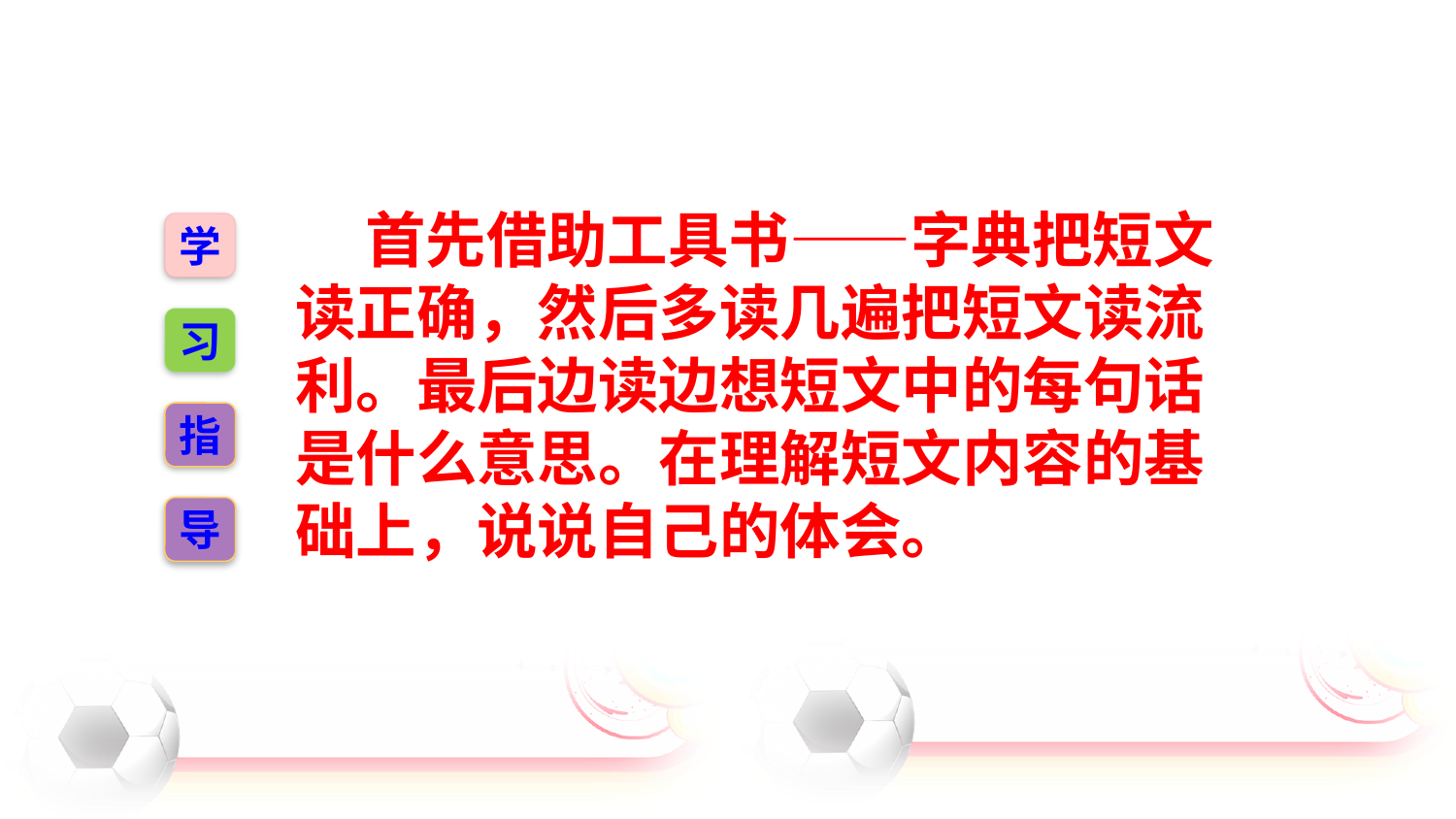

首先借助工具书——字典把短文读正确，然后多读几遍把短文读流利。最后边读边想短文中的每句话是什么意思。在理解短文内容的基础上，说说自己的体会。
学
习
指
导